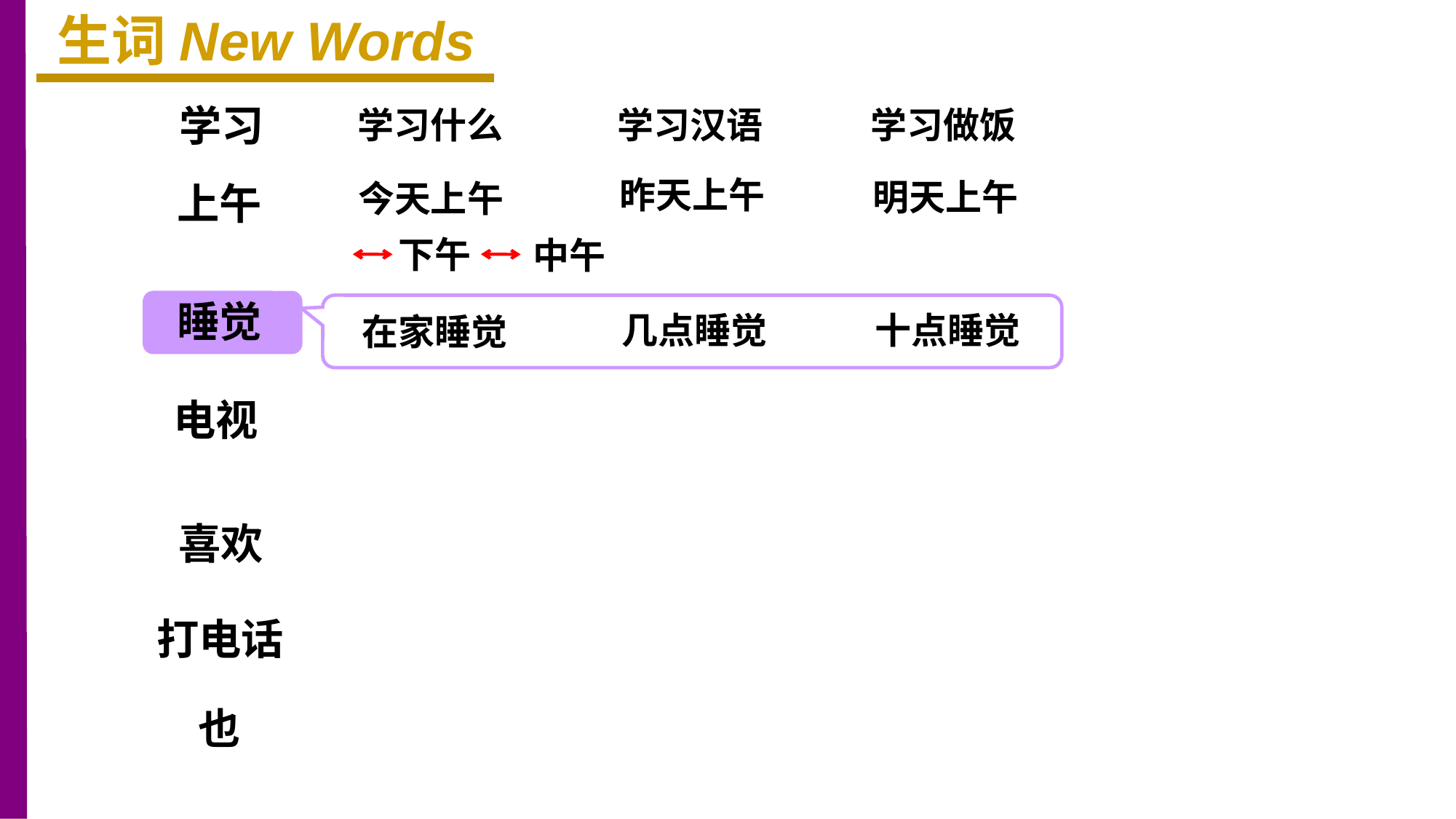

生词New Words
学习
学习做饭
学习什么
学习汉语
昨天上午
明天上午
今天上午
上午
下午
中午
睡觉

十点睡觉
几点睡觉
在家睡觉
电视
喜欢
打电话
也